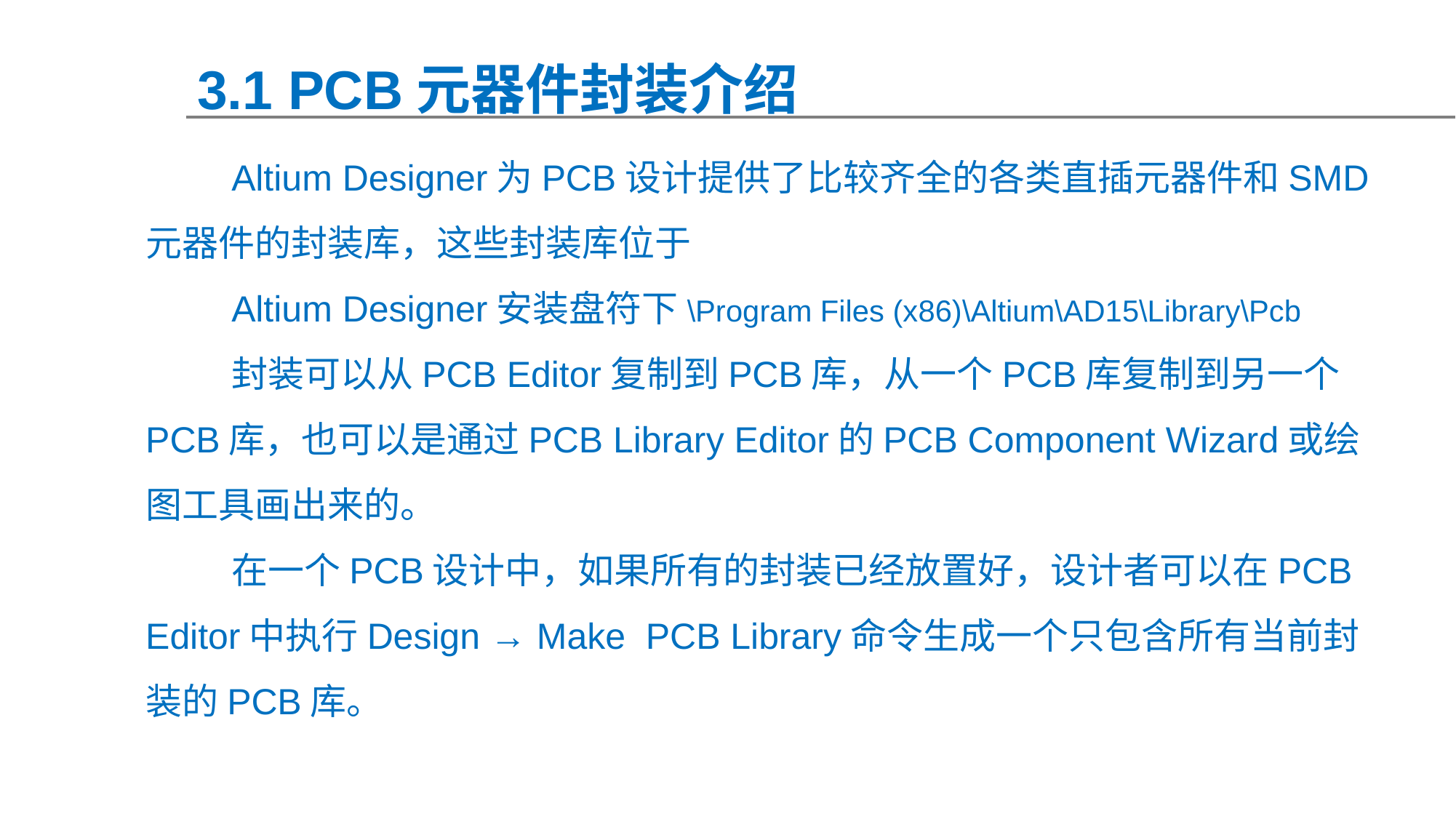

3.1 PCB元器件封装介绍
Altium Designer为PCB设计提供了比较齐全的各类直插元器件和SMD元器件的封装库，这些封装库位于
Altium Designer安装盘符下\Program Files (x86)\Altium\AD15\Library\Pcb
封装可以从PCB Editor复制到PCB库，从一个PCB库复制到另一个PCB库，也可以是通过PCB Library Editor的PCB Component Wizard或绘图工具画出来的。
在一个PCB设计中，如果所有的封装已经放置好，设计者可以在PCB Editor中执行Design → Make  PCB Library命令生成一个只包含所有当前封装的PCB库。